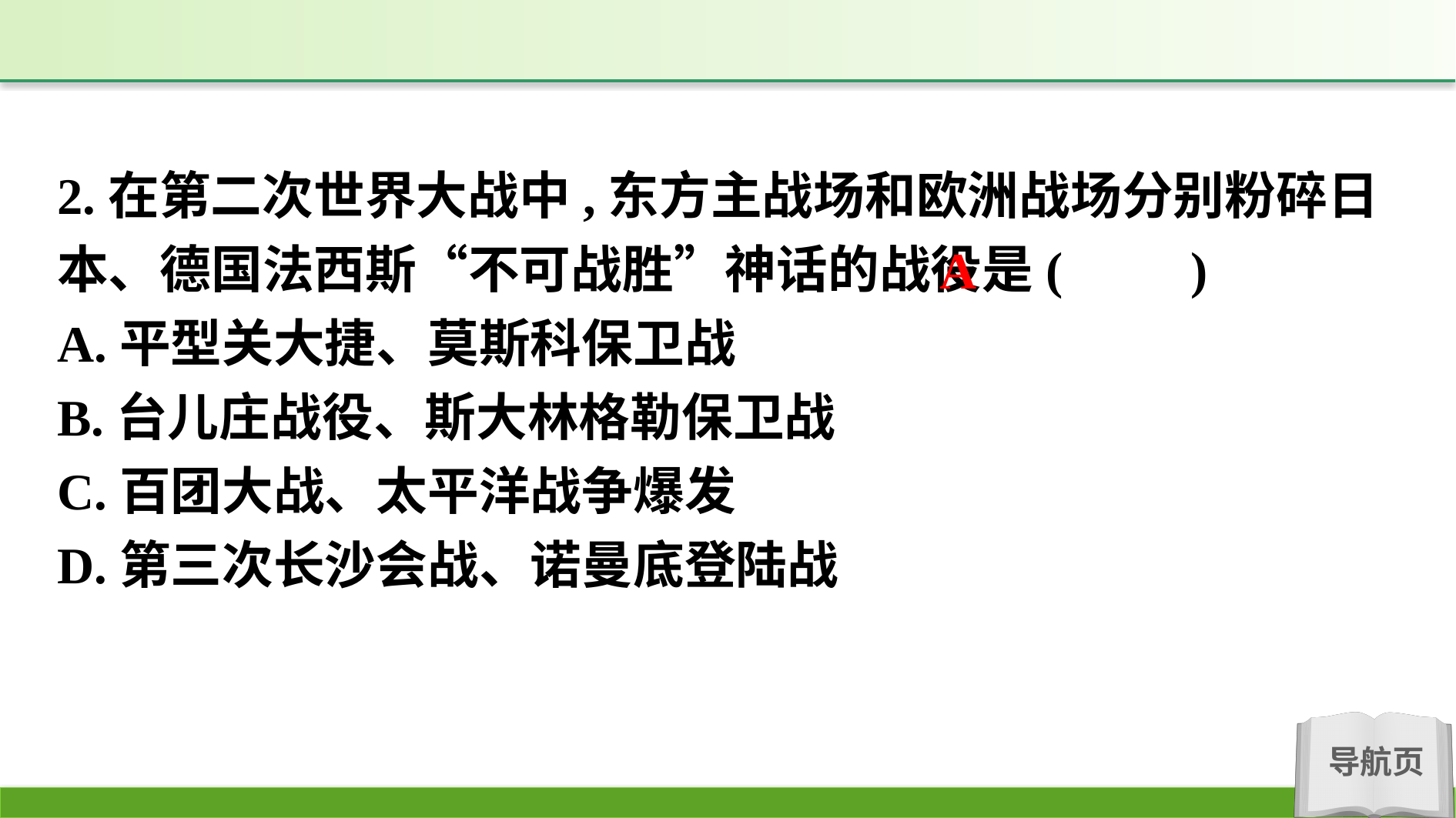

2.在第二次世界大战中,东方主战场和欧洲战场分别粉碎日本、德国法西斯“不可战胜”神话的战役是(　　)
A.平型关大捷、莫斯科保卫战
B.台儿庄战役、斯大林格勒保卫战
C.百团大战、太平洋战争爆发
D.第三次长沙会战、诺曼底登陆战
A